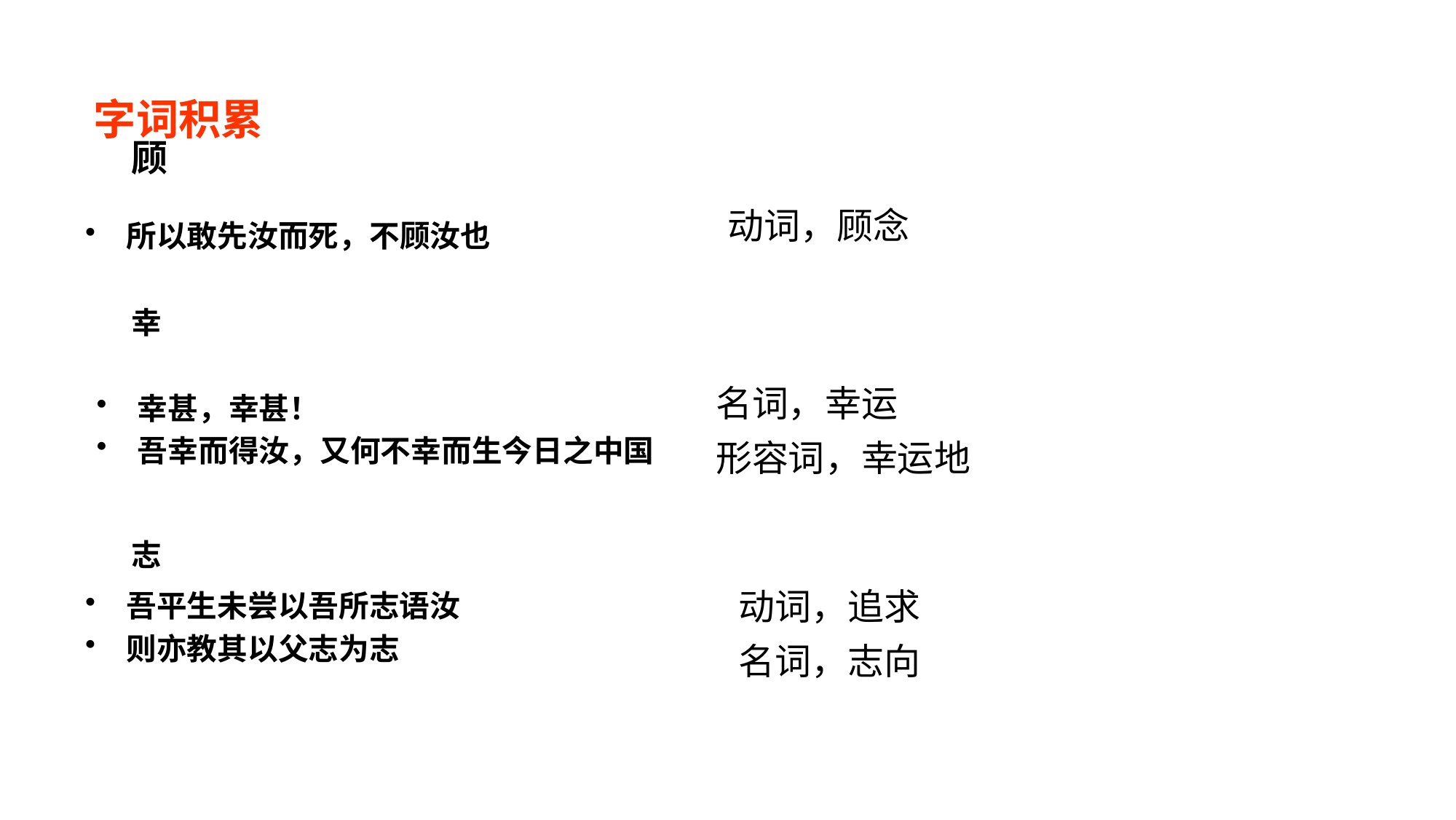

# 字词积累
顾
动词，顾念
所以敢先汝而死，不顾汝也
幸
名词，幸运
幸甚，幸甚！
吾幸而得汝，又何不幸而生今日之中国
形容词，幸运地
志
动词，追求
吾平生未尝以吾所志语汝
则亦教其以父志为志
名词，志向